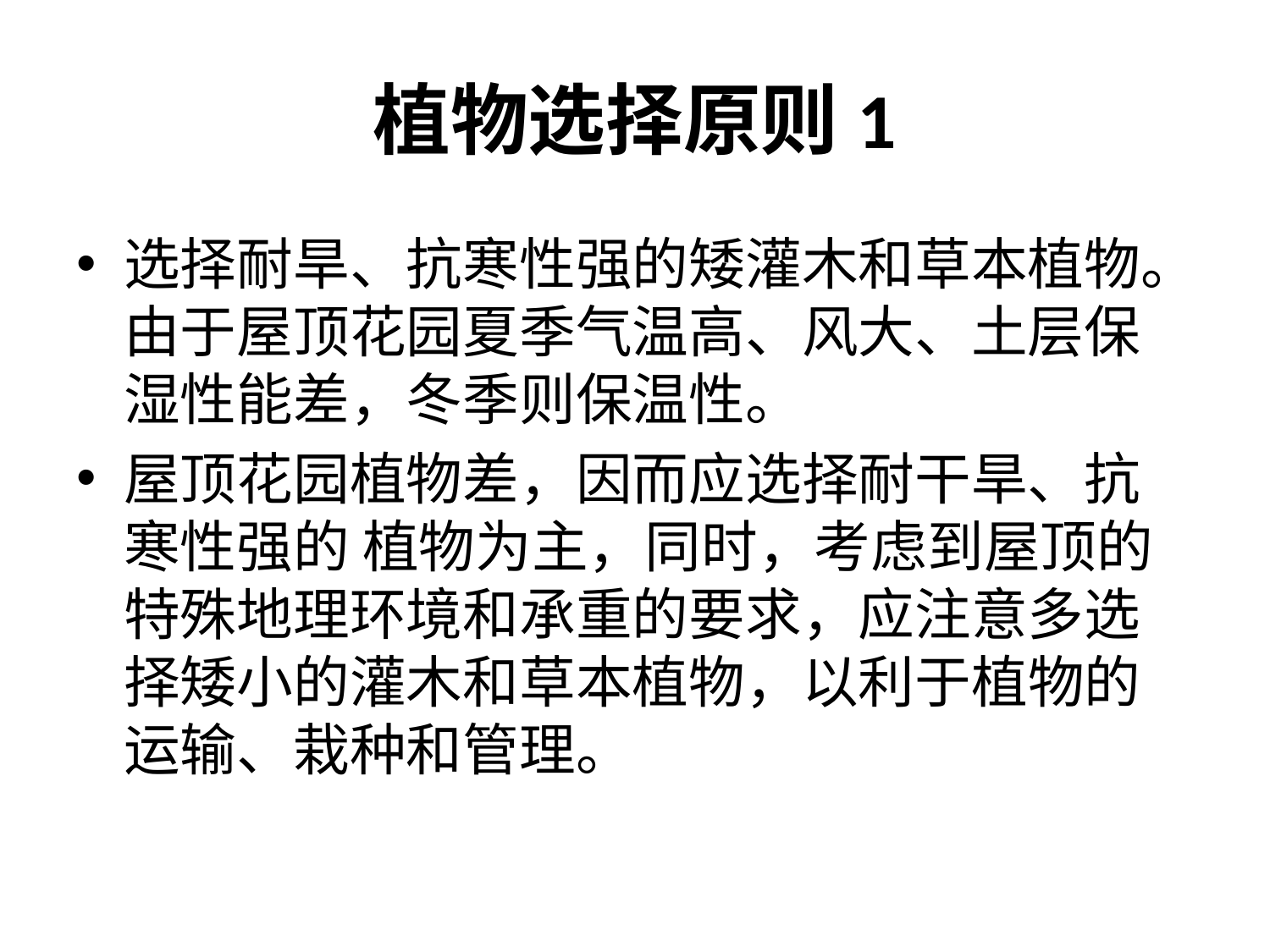

# 植物选择原则1
选择耐旱、抗寒性强的矮灌木和草本植物。由于屋顶花园夏季气温高、风大、土层保湿性能差，冬季则保温性。
屋顶花园植物差，因而应选择耐干旱、抗寒性强的 植物为主，同时，考虑到屋顶的特殊地理环境和承重的要求，应注意多选择矮小的灌木和草本植物，以利于植物的运输、栽种和管理。